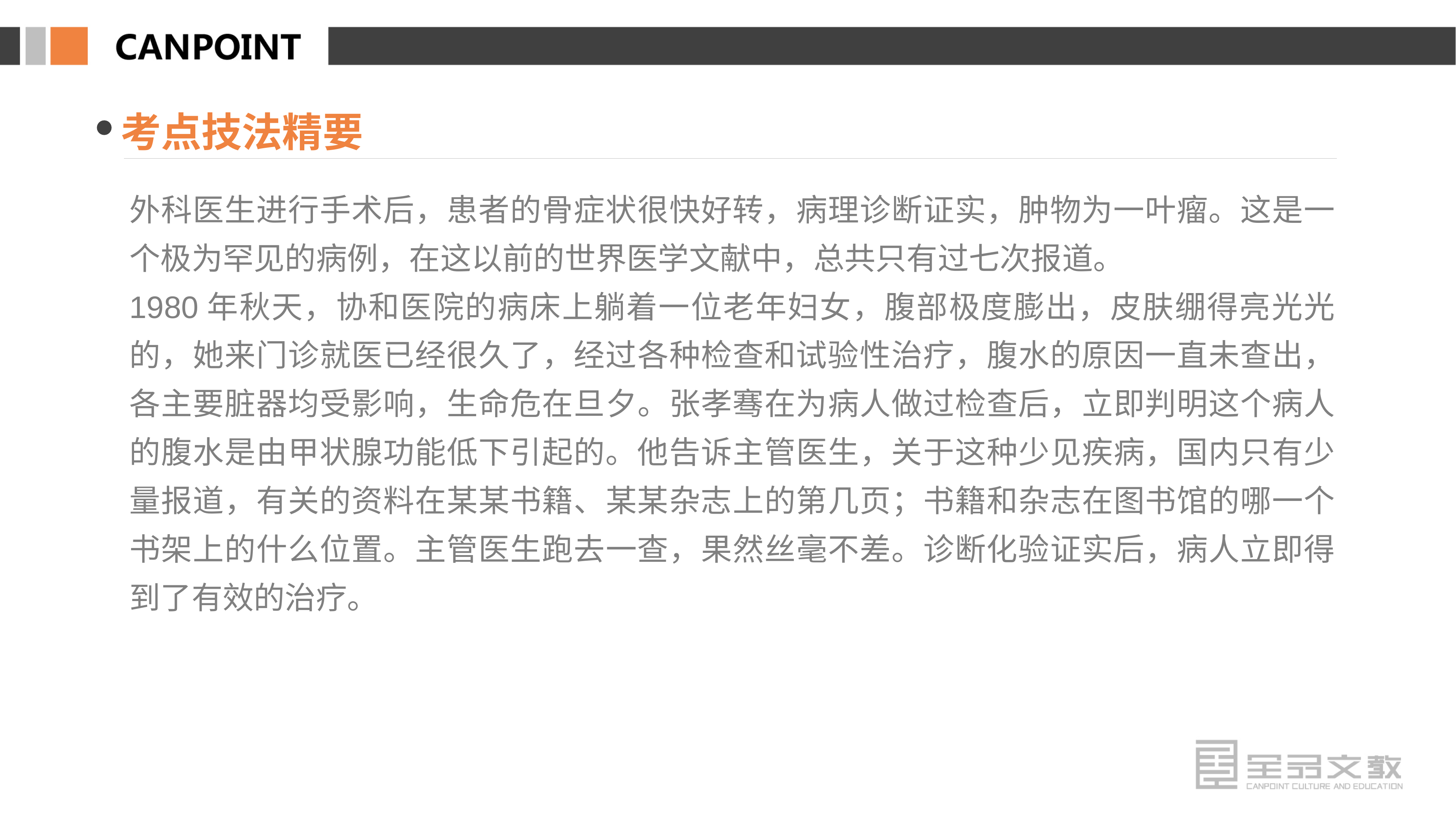

考点技法精要

外科医生进行手术后，患者的骨症状很快好转，病理诊断证实，肿物为一叶瘤。这是一个极为罕见的病例，在这以前的世界医学文献中，总共只有过七次报道。
1980年秋天，协和医院的病床上躺着一位老年妇女，腹部极度膨出，皮肤绷得亮光光的，她来门诊就医已经很久了，经过各种检查和试验性治疗，腹水的原因一直未查出，各主要脏器均受影响，生命危在旦夕。张孝骞在为病人做过检查后，立即判明这个病人的腹水是由甲状腺功能低下引起的。他告诉主管医生，关于这种少见疾病，国内只有少量报道，有关的资料在某某书籍、某某杂志上的第几页；书籍和杂志在图书馆的哪一个书架上的什么位置。主管医生跑去一查，果然丝毫不差。诊断化验证实后，病人立即得到了有效的治疗。